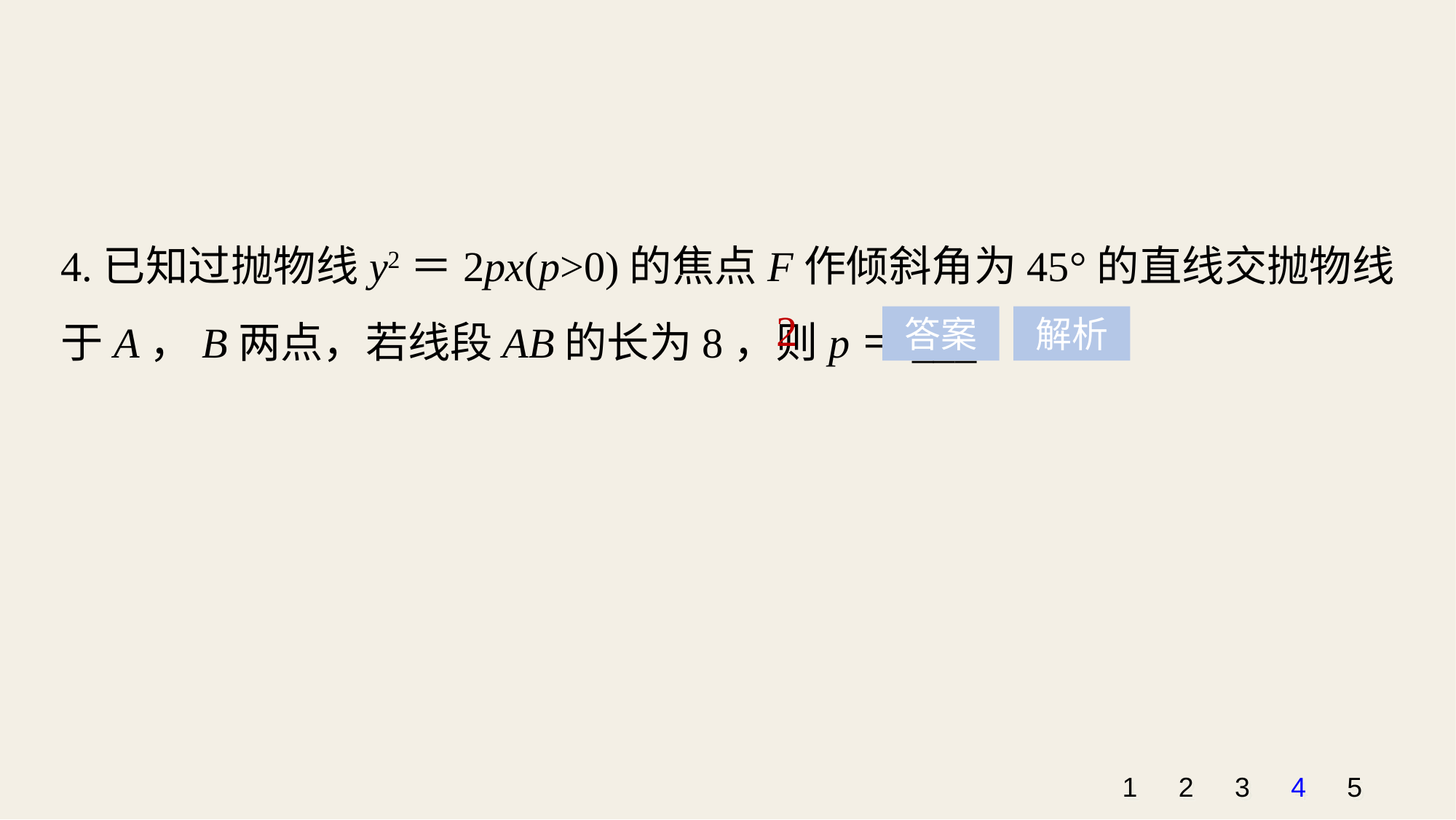

4.已知过抛物线y2＝2px(p>0)的焦点F作倾斜角为45°的直线交抛物线于A，B两点，若线段AB的长为8，则p＝___.
2
答案
解析
1
2
3
4
5